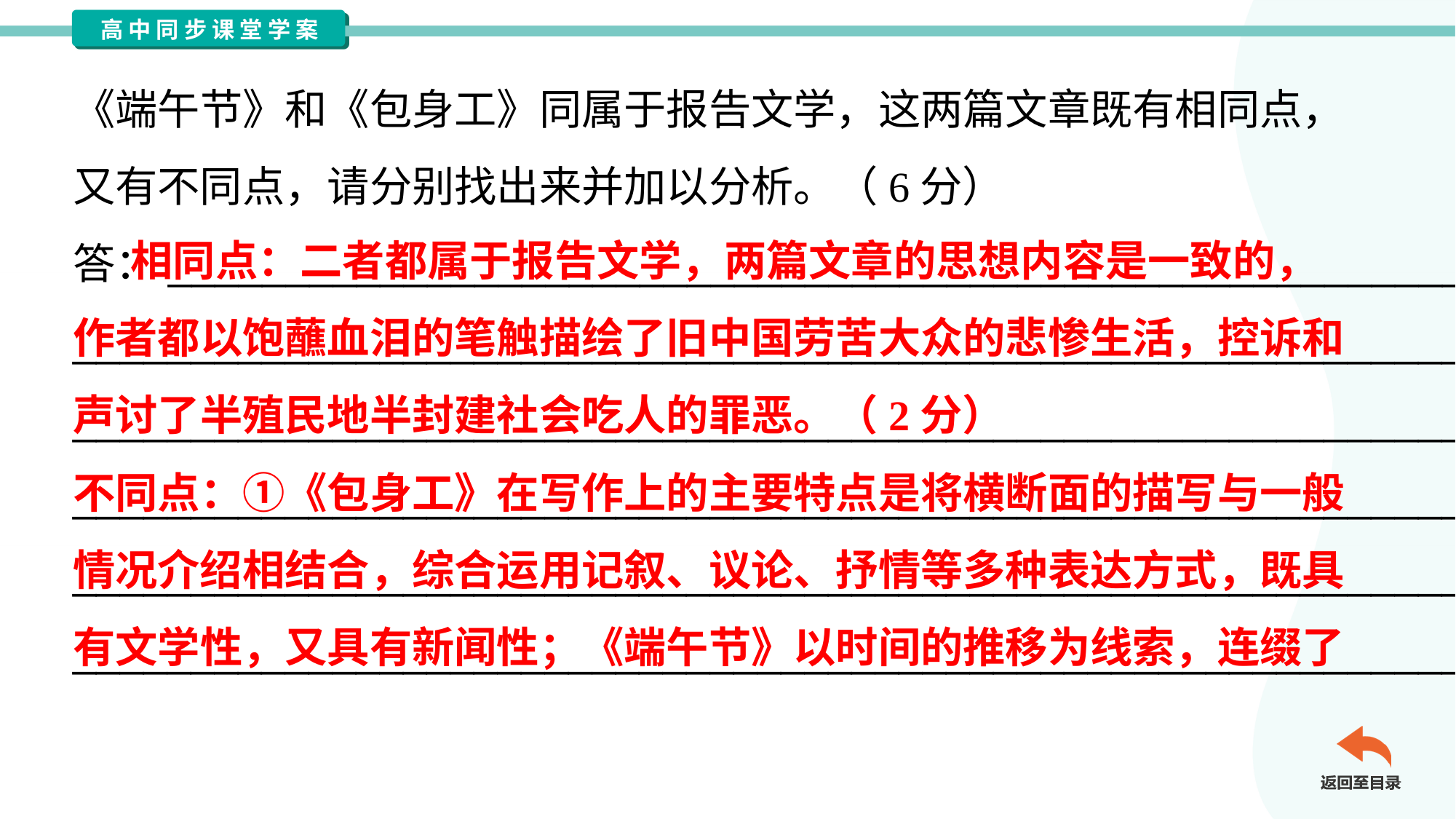

《端午节》和《包身工》同属于报告文学，这两篇文章既有相同点，
又有不同点，请分别找出来并加以分析。（6分）
答：_________________________________________________________
_____________________________________________________________
_____________________________________________________________
_____________________________________________________________
_____________________________________________________________
_____________________________________________________________
     相同点：二者都属于报告文学，两篇文章的思想内容是一致的，
作者都以饱蘸血泪的笔触描绘了旧中国劳苦大众的悲惨生活，控诉和
声讨了半殖民地半封建社会吃人的罪恶。（2分）
不同点：①《包身工》在写作上的主要特点是将横断面的描写与一般
情况介绍相结合，综合运用记叙、议论、抒情等多种表达方式，既具
有文学性，又具有新闻性；《端午节》以时间的推移为线索，连缀了